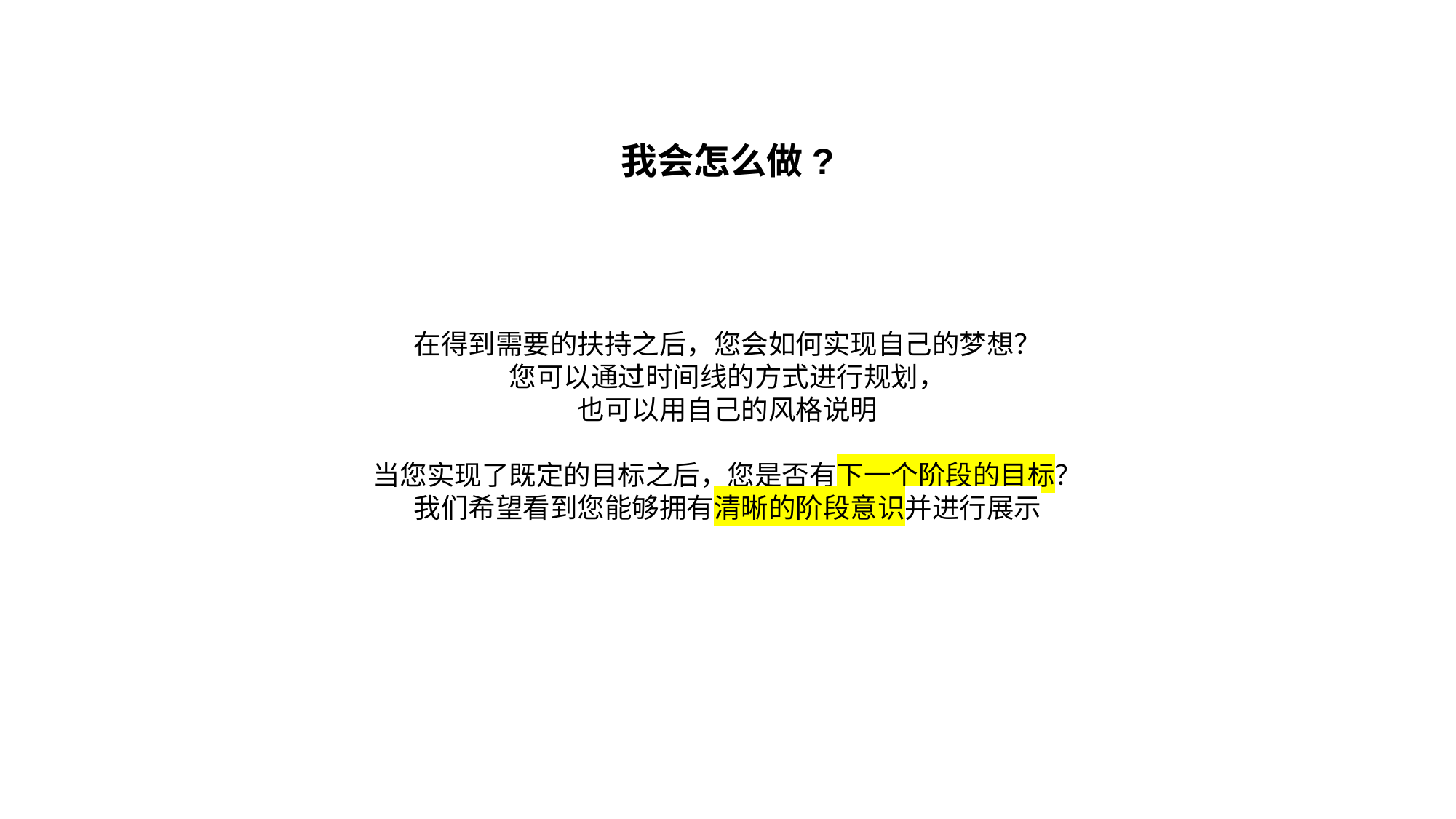

我会怎么做?
在得到需要的扶持之后，您会如何实现自己的梦想？
您可以通过时间线的方式进行规划，
也可以用自己的风格说明

当您实现了既定的目标之后，您是否有下一个阶段的目标？
我们希望看到您能够拥有清晰的阶段意识并进行展示